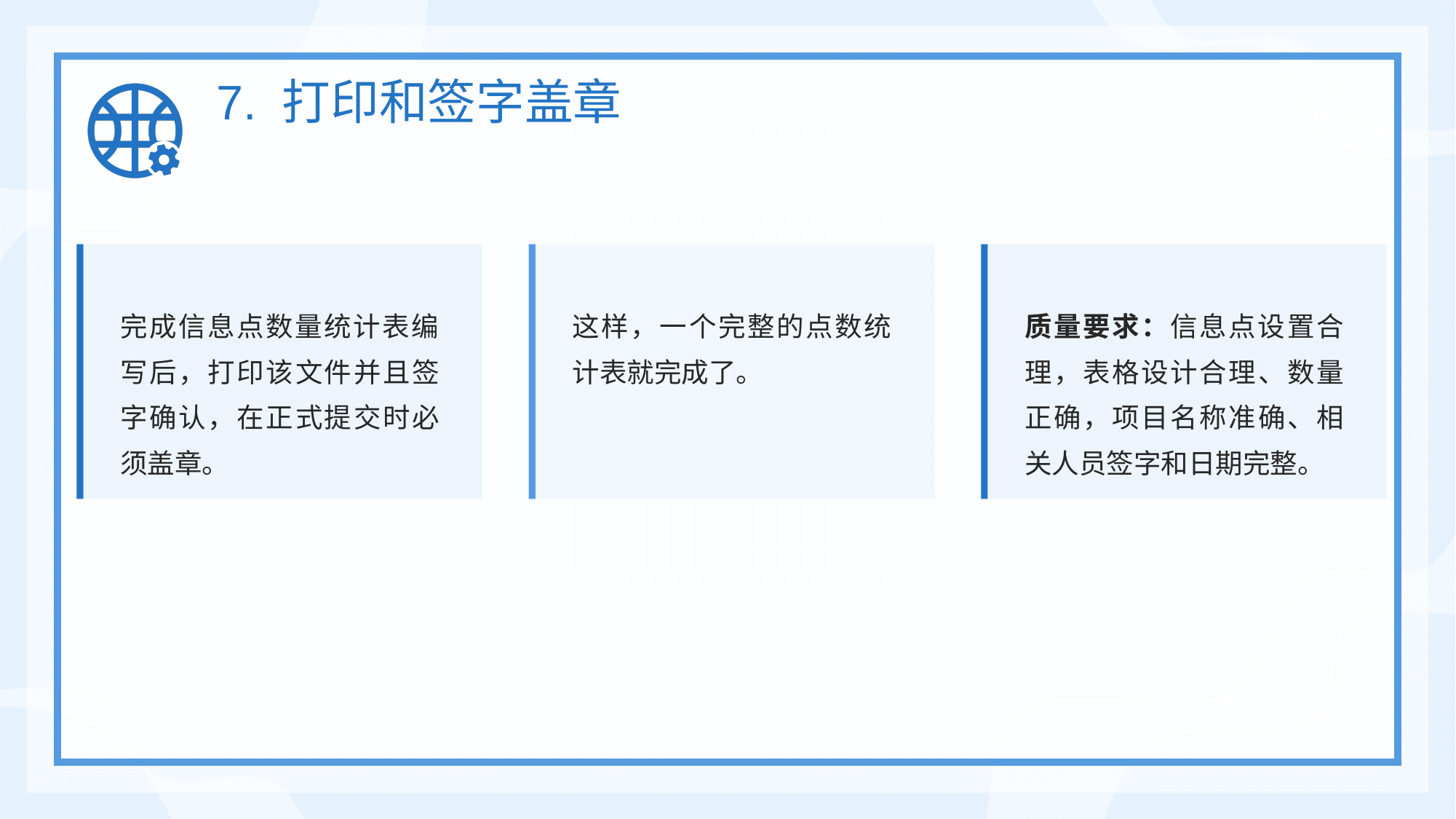

7. 打印和签字盖章
完成信息点数量统计表编写后，打印该文件并且签字确认，在正式提交时必须盖章。
这样，一个完整的点数统计表就完成了。
质量要求：信息点设置合理，表格设计合理、数量正确，项目名称准确、相关人员签字和日期完整。